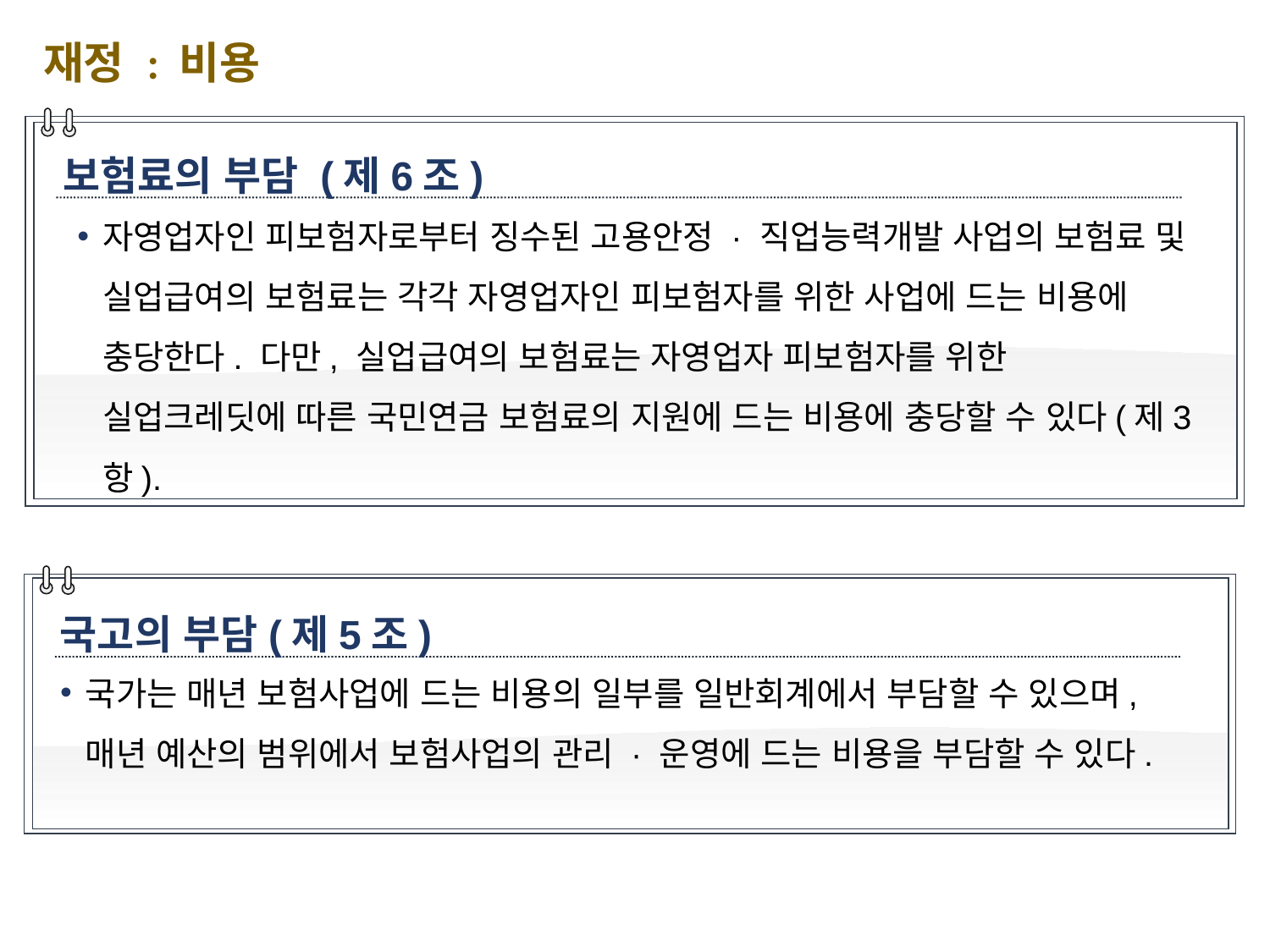

재정 : 비용

보험료의 부담 (제6조)
자영업자인 피보험자로부터 징수된 고용안정 · 직업능력개발 사업의 보험료 및 실업급여의 보험료는 각각 자영업자인 피보험자를 위한 사업에 드는 비용에 충당한다. 다만, 실업급여의 보험료는 자영업자 피보험자를 위한 실업크레딧에 따른 국민연금 보험료의 지원에 드는 비용에 충당할 수 있다(제3항).

국고의 부담(제5조)
국가는 매년 보험사업에 드는 비용의 일부를 일반회계에서 부담할 수 있으며, 매년 예산의 범위에서 보험사업의 관리 · 운영에 드는 비용을 부담할 수 있다.